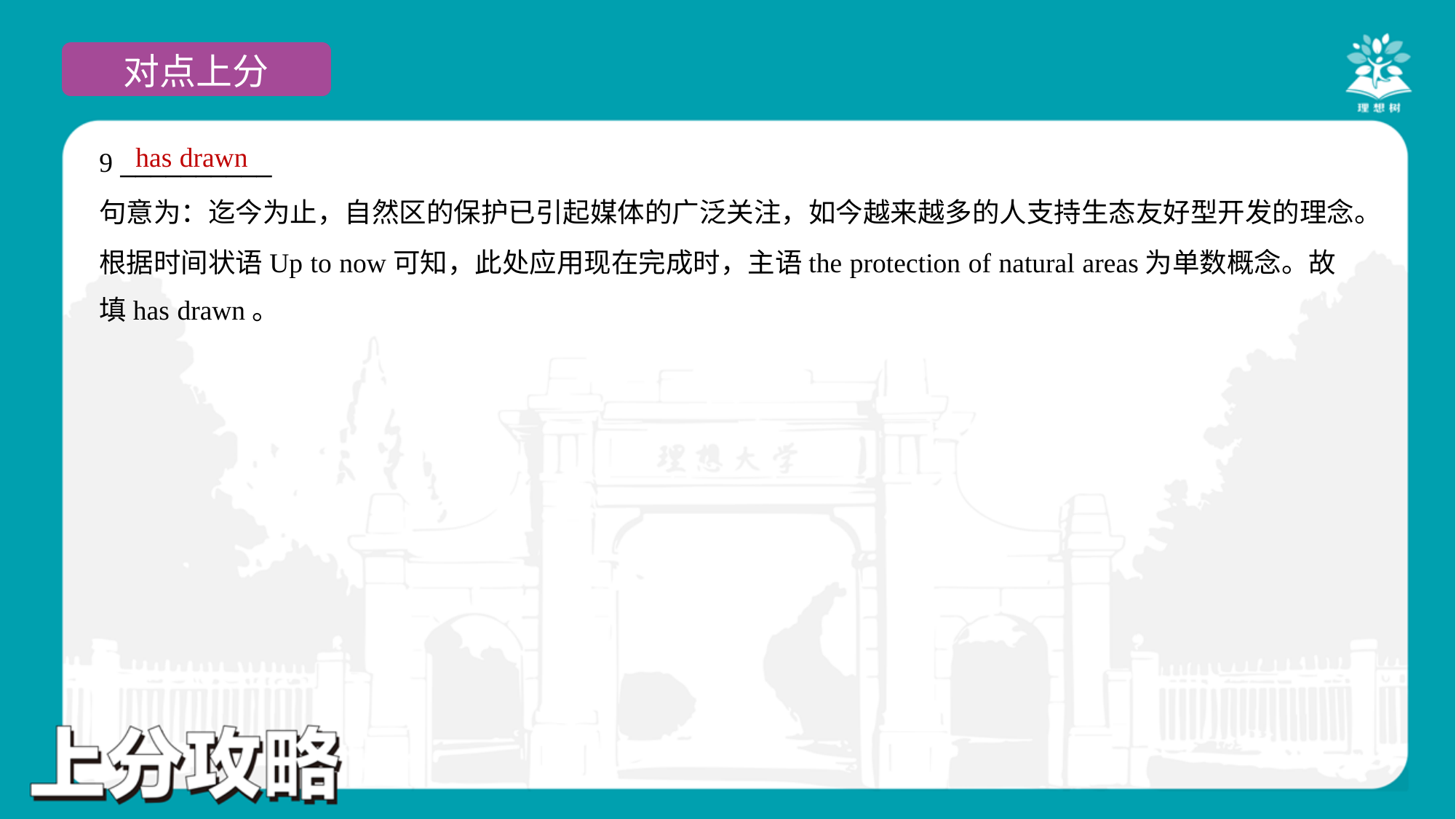

has drawn
9 __________
句意为：迄今为止，自然区的保护已引起媒体的广泛关注，如今越来越多的人支持生态友好型开发的理念。
根据时间状语Up to now可知，此处应用现在完成时，主语the protection of natural areas为单数概念。故
填has drawn。